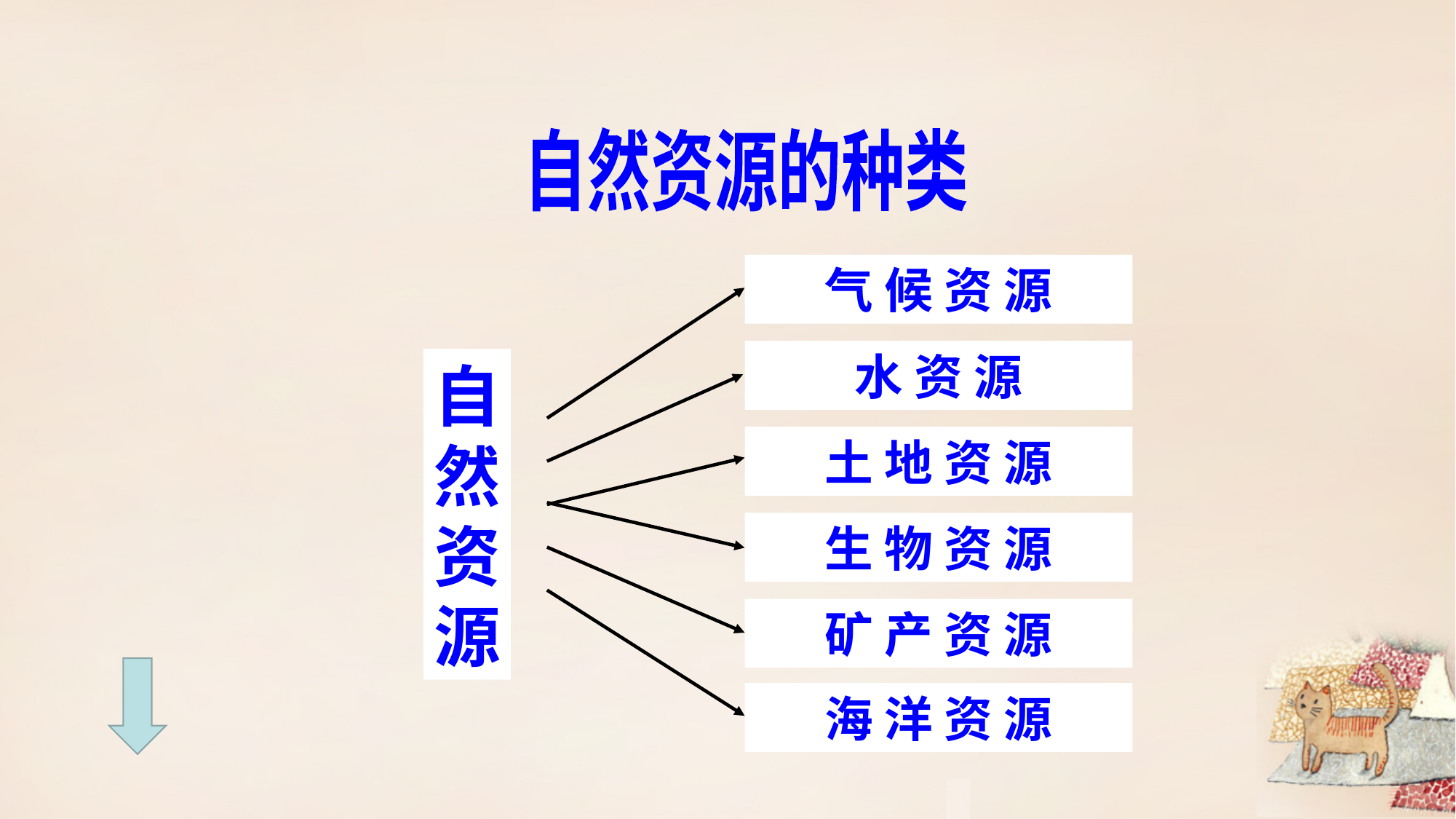

自然资源的种类
气 候 资 源

水 资 源
自然资源
土 地 资 源
生 物 资 源
矿 产 资 源

海 洋 资 源